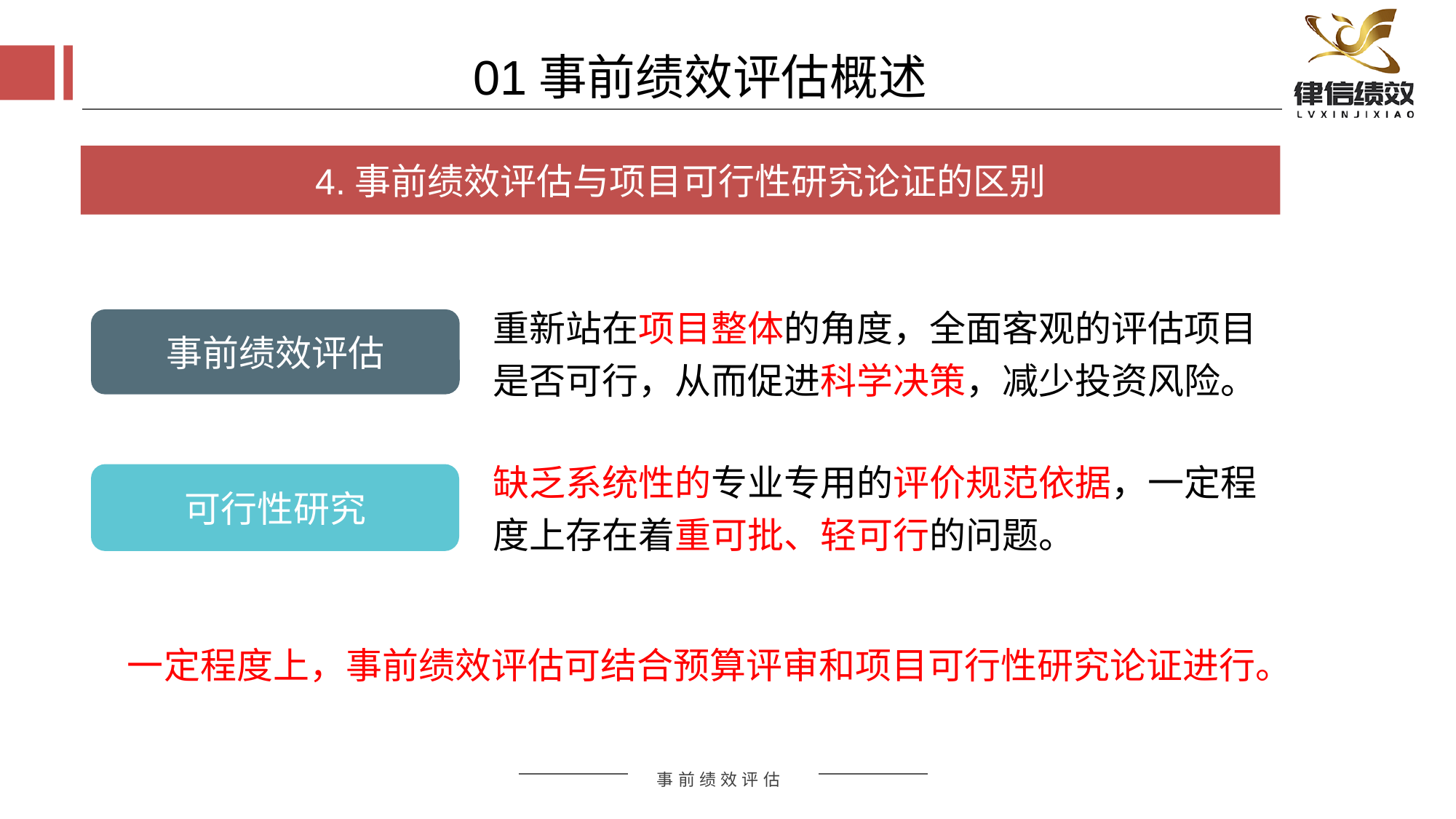

01事前绩效评估概述
4.事前绩效评估与项目可行性研究论证的区别
重新站在项目整体的角度，全面客观的评估项目是否可行，从而促进科学决策，减少投资风险。
事前绩效评估
缺乏系统性的专业专用的评价规范依据，一定程度上存在着重可批、轻可行的问题。
可行性研究
# 一定程度上，事前绩效评估可结合预算评审和项目可行性研究论证进行。